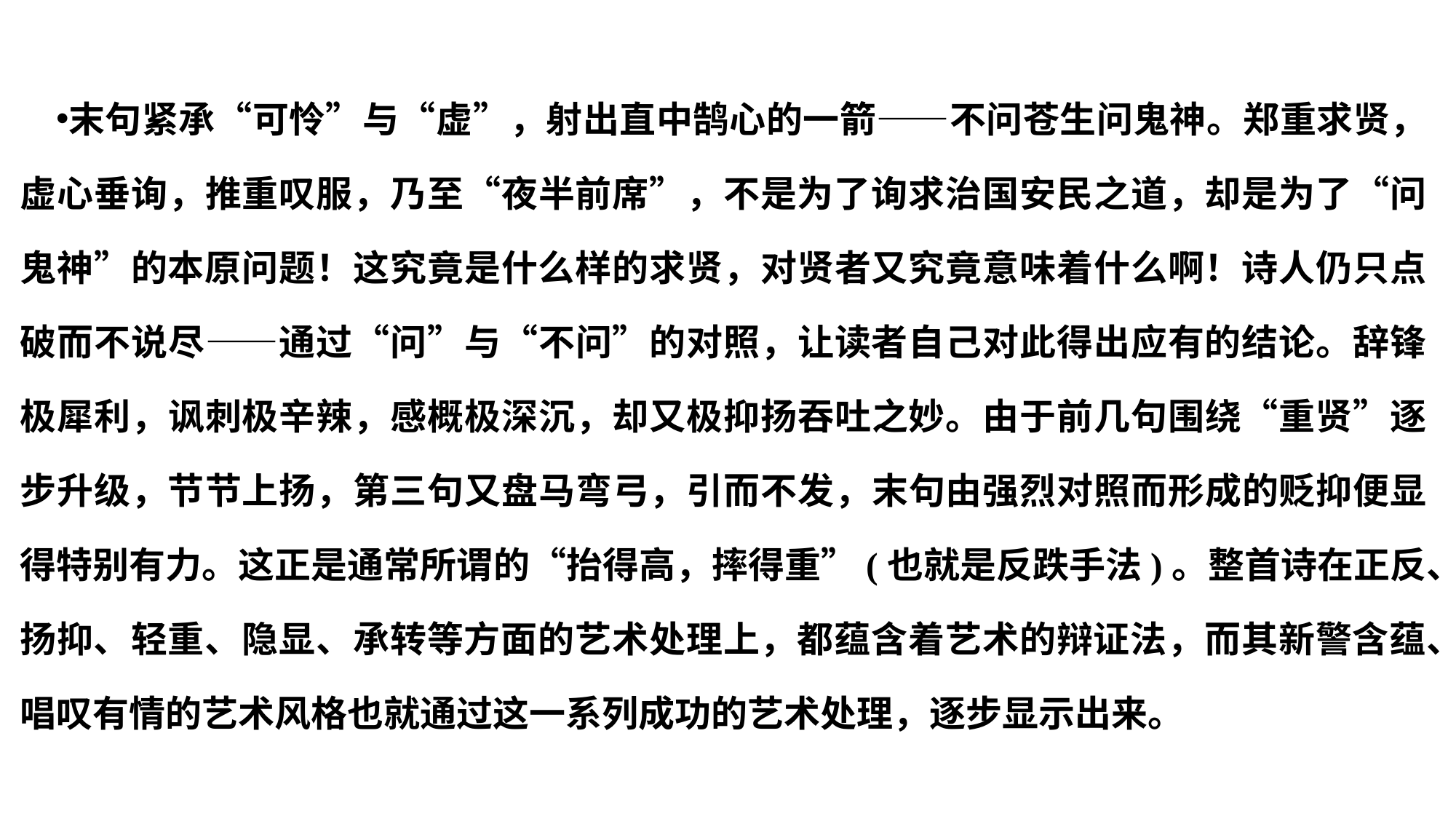

末句紧承“可怜”与“虚”，射出直中鹄心的一箭——不问苍生问鬼神。郑重求贤，虚心垂询，推重叹服，乃至“夜半前席”，不是为了询求治国安民之道，却是为了“问鬼神”的本原问题！这究竟是什么样的求贤，对贤者又究竟意味着什么啊！诗人仍只点破而不说尽——通过“问”与“不问”的对照，让读者自己对此得出应有的结论。辞锋极犀利，讽刺极辛辣，感概极深沉，却又极抑扬吞吐之妙。由于前几句围绕“重贤”逐步升级，节节上扬，第三句又盘马弯弓，引而不发，末句由强烈对照而形成的贬抑便显得特别有力。这正是通常所谓的“抬得高，摔得重”(也就是反跌手法)。整首诗在正反、扬抑、轻重、隐显、承转等方面的艺术处理上，都蕴含着艺术的辩证法，而其新警含蕴、唱叹有情的艺术风格也就通过这一系列成功的艺术处理，逐步显示出来。